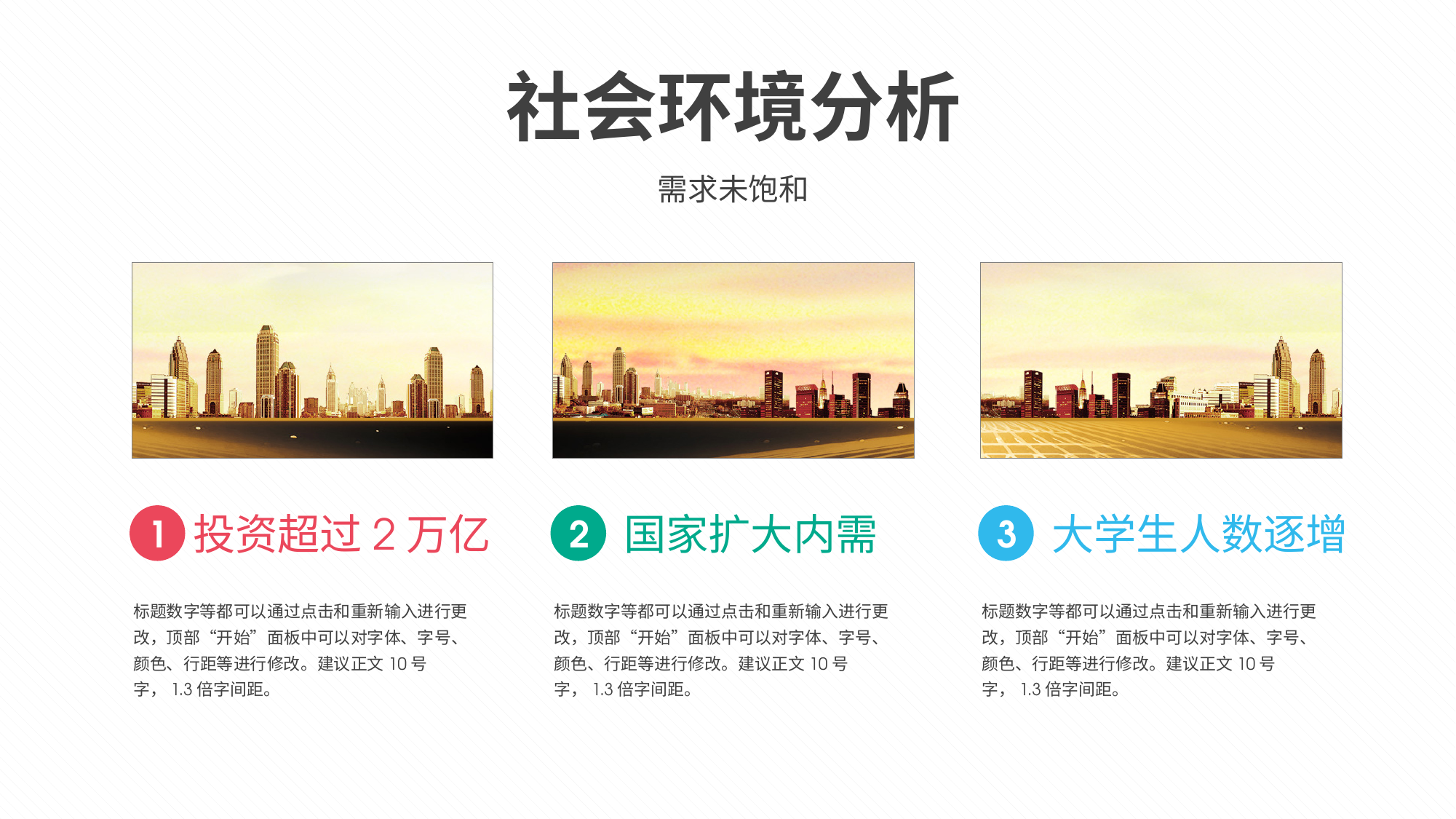

社会环境分析
需求未饱和

投资超过2万亿
1
标题数字等都可以通过点击和重新输入进行更改，顶部“开始”面板中可以对字体、字号、颜色、行距等进行修改。建议正文10号字，1.3倍字间距。
国家扩大内需
2
标题数字等都可以通过点击和重新输入进行更改，顶部“开始”面板中可以对字体、字号、颜色、行距等进行修改。建议正文10号字，1.3倍字间距。
大学生人数逐增
3
标题数字等都可以通过点击和重新输入进行更改，顶部“开始”面板中可以对字体、字号、颜色、行距等进行修改。建议正文10号字，1.3倍字间距。